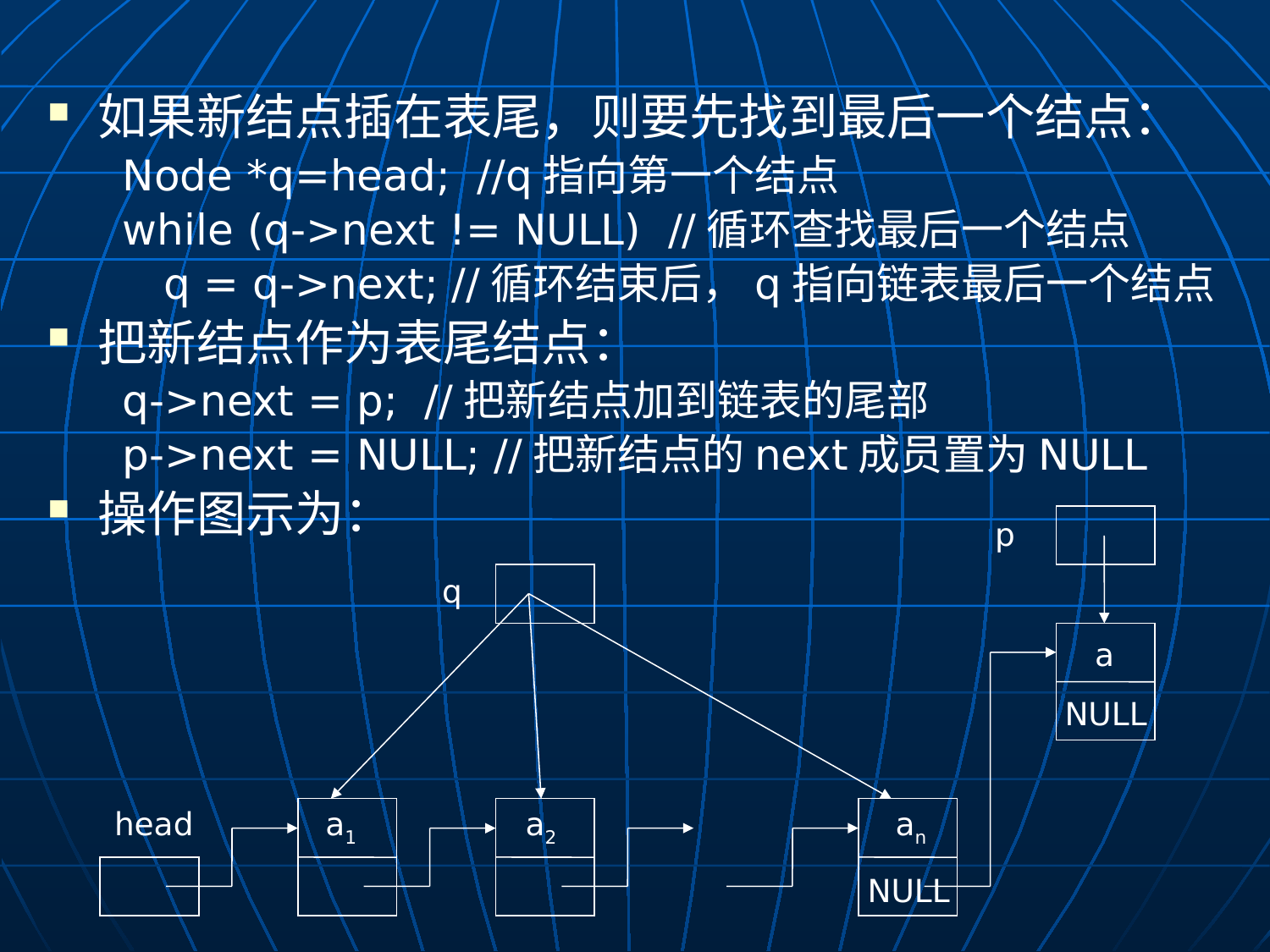

如果新结点插在表尾，则要先找到最后一个结点：
Node *q=head;  //q指向第一个结点
while (q->next != NULL)  //循环查找最后一个结点
   q = q->next; //循环结束后，q指向链表最后一个结点
把新结点作为表尾结点：
q->next = p;  //把新结点加到链表的尾部
p->next = NULL; //把新结点的next成员置为NULL
操作图示为：

p

q

a

NULL
head
a1
a2
an

NULL